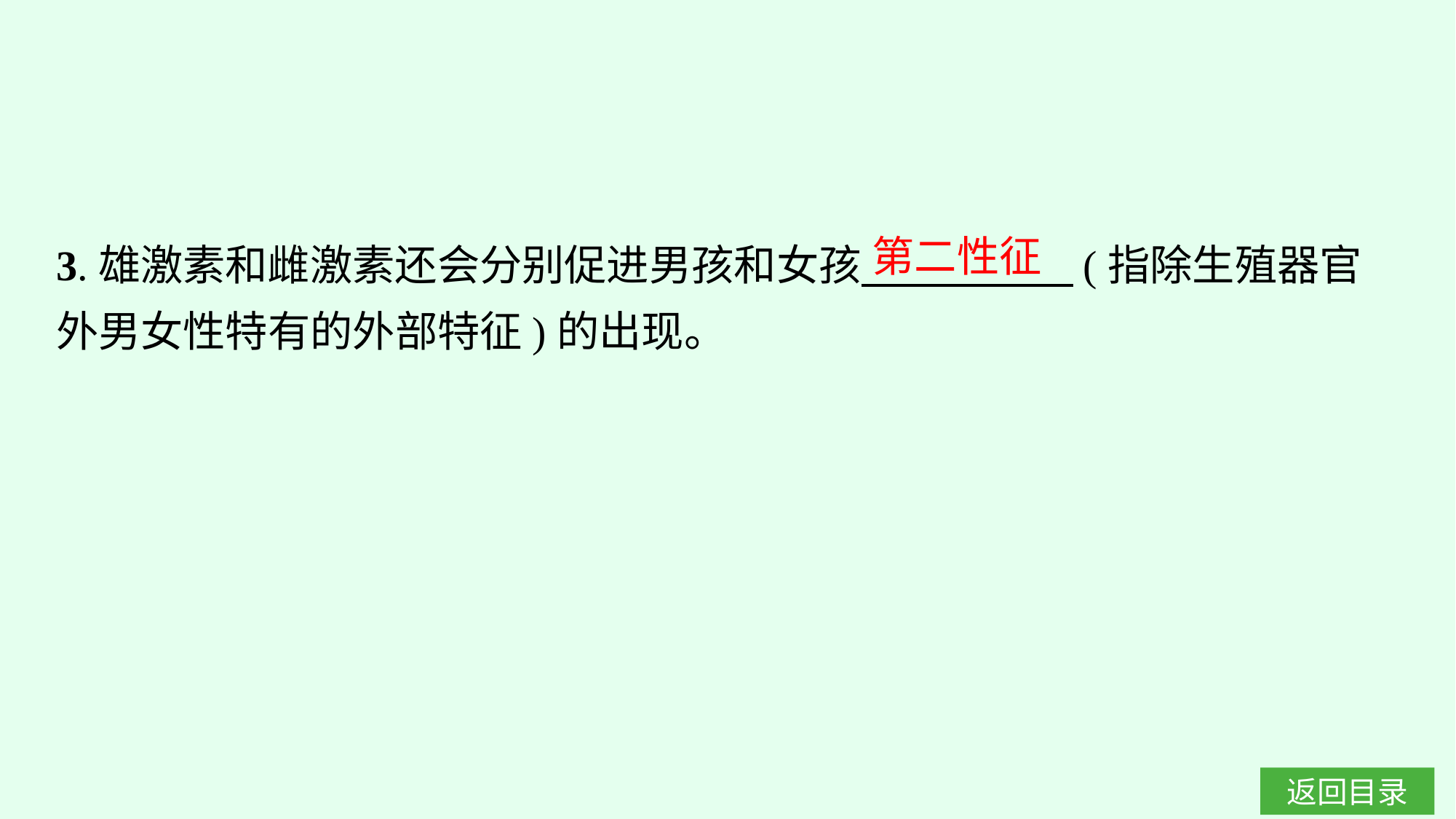

3.雄激素和雌激素还会分别促进男孩和女孩　　　　　(指除生殖器官外男女性特有的外部特征)的出现。
第二性征